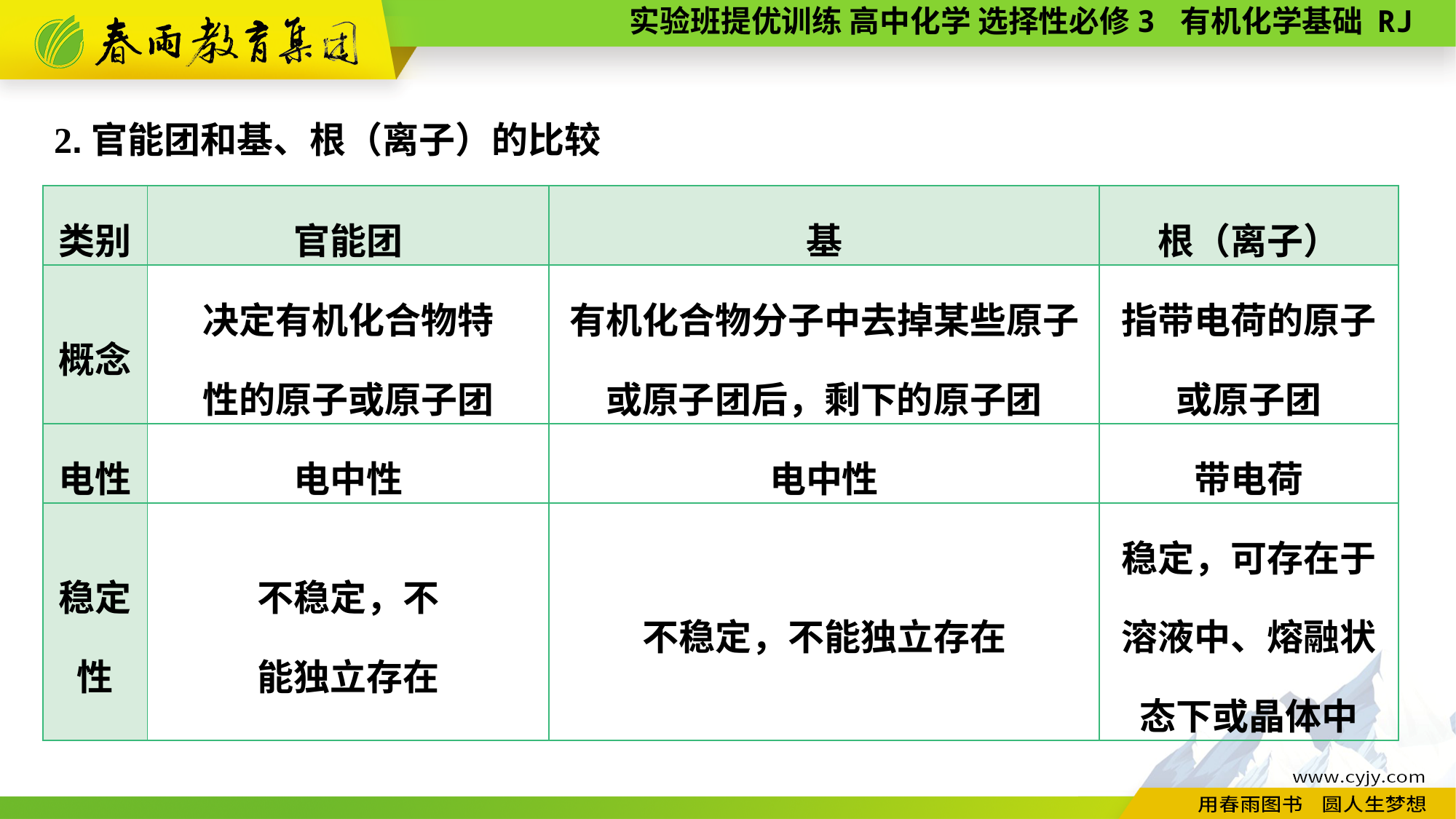

2.官能团和基、根（离子）的比较
| 类别 | 官能团 | 基 | 根（离子） |
| --- | --- | --- | --- |
| 概念 | 决定有机化合物特 性的原子或原子团 | 有机化合物分子中去掉某些原子或原子团后，剩下的原子团 | 指带电荷的原子或原子团 |
| 电性 | 电中性 | 电中性 | 带电荷 |
| 稳定性 | 不稳定，不 能独立存在 | 不稳定，不能独立存在 | 稳定，可存在于溶液中、熔融状态下或晶体中 |